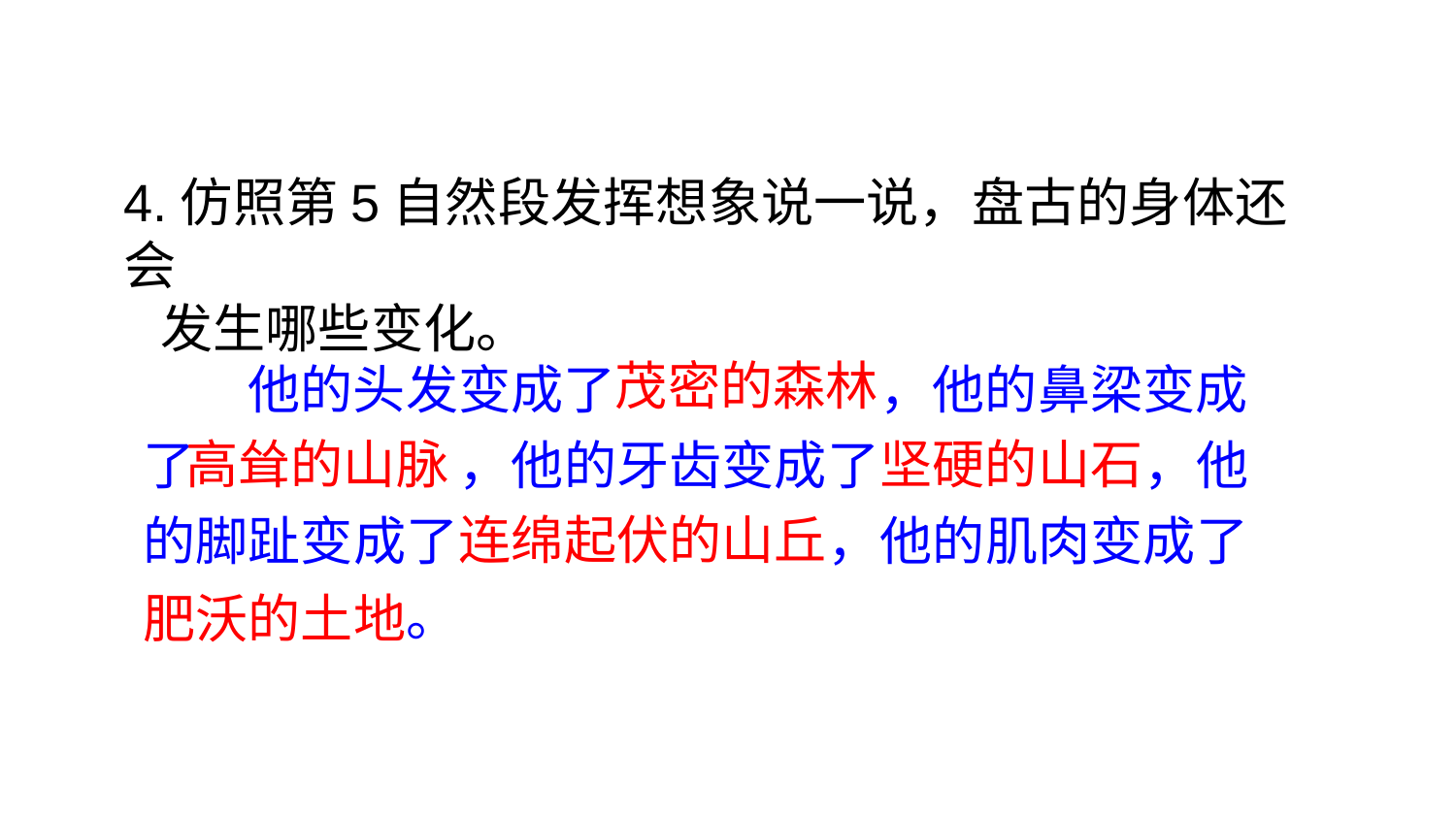

4.仿照第5自然段发挥想象说一说，盘古的身体还会
  发生哪些变化。
他的头发变成了茂密的森林，他的鼻梁变成了高耸的山脉，他的牙齿变成了坚硬的山石，他的脚趾变成了连绵起伏的山丘，他的肌肉变成了肥沃的土地。
茂密的森林
高耸的山脉
坚硬的山石
连绵起伏的山丘
肥沃的土地